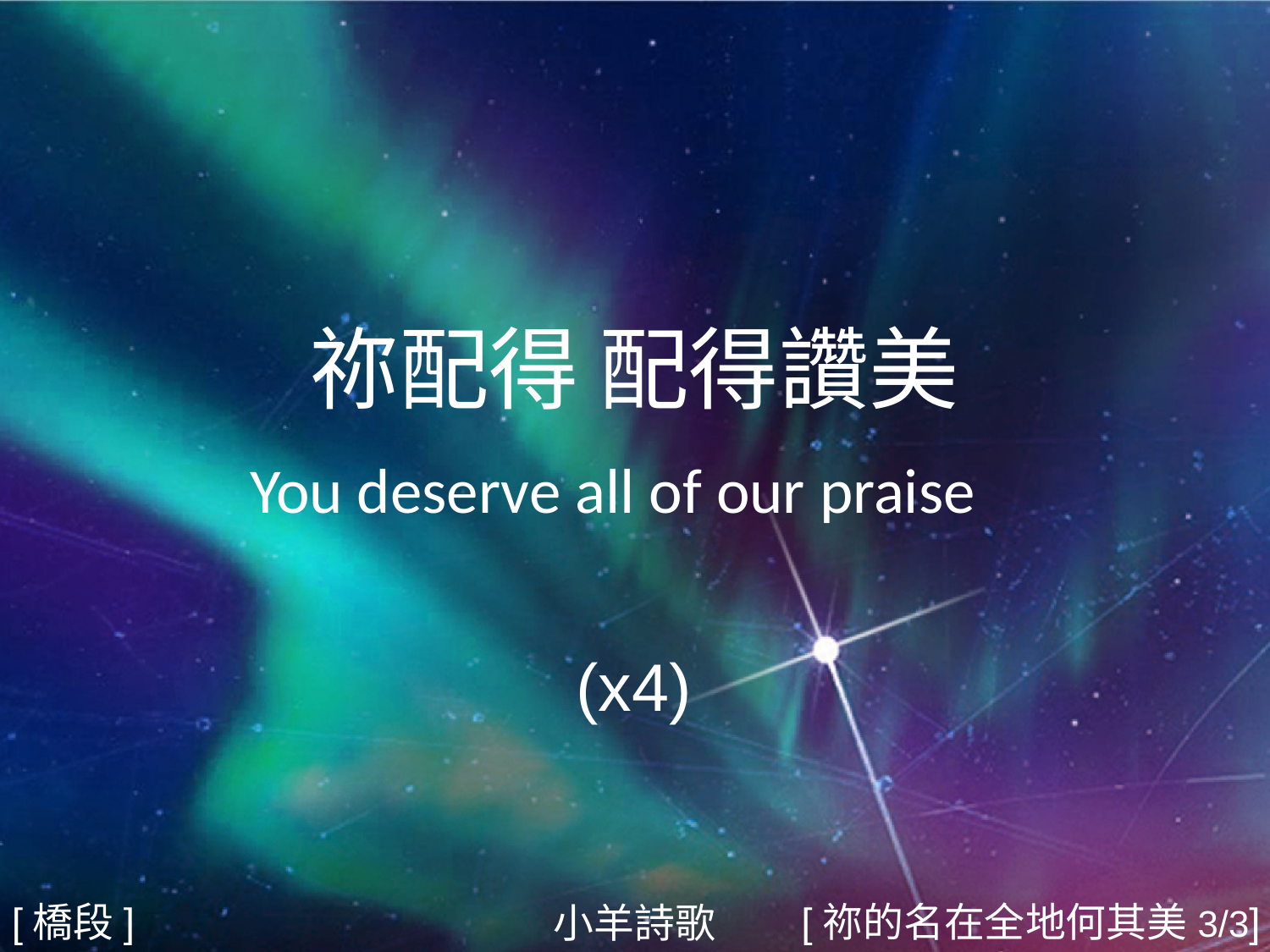

祢配得 配得讚美
You deserve all of our praise

(x4)
#

[橋段]
[祢的名在全地何其美3/3]
小羊詩歌